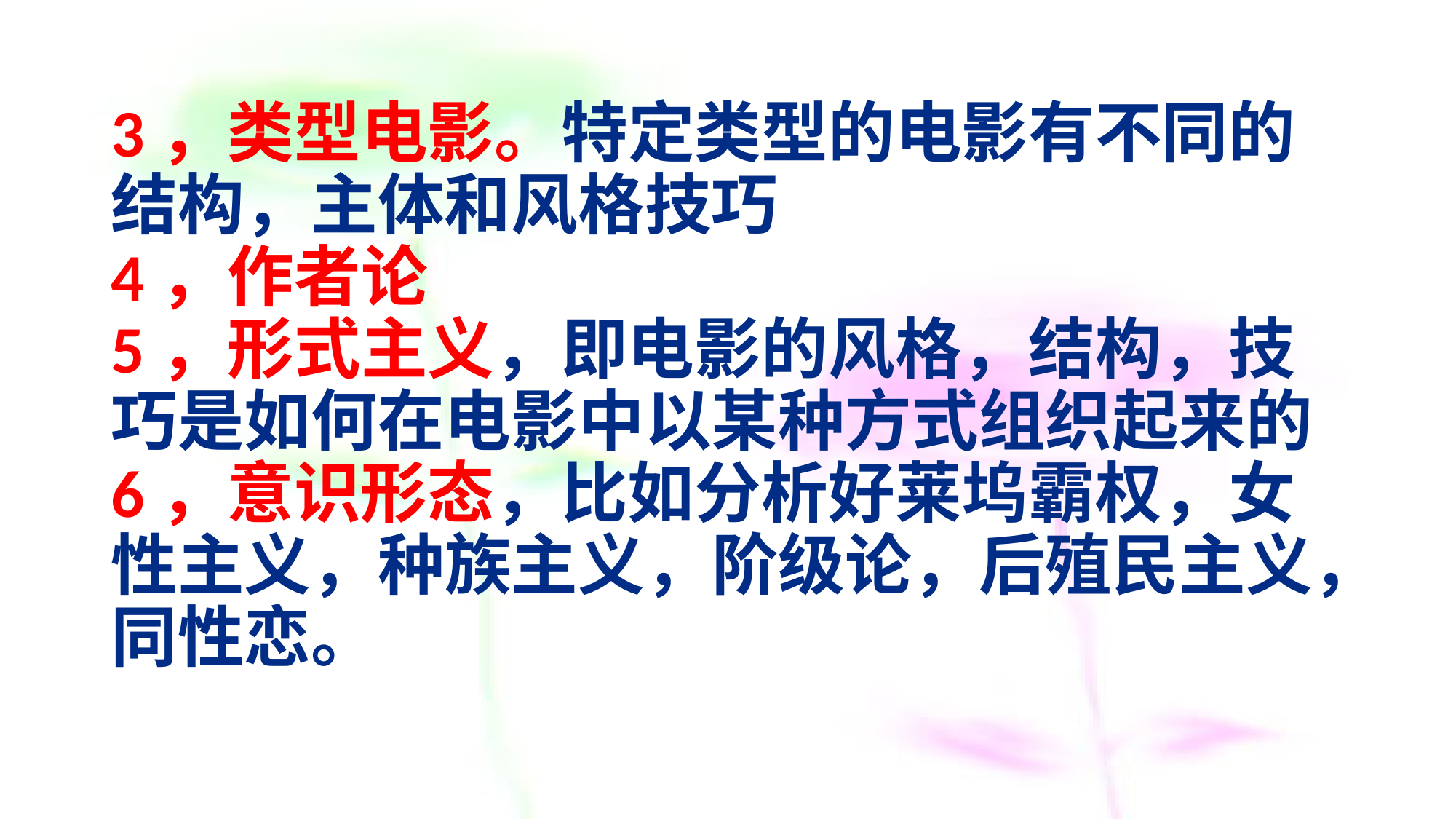

# 3，类型电影。特定类型的电影有不同的结构，主体和风格技巧 4，作者论 5，形式主义，即电影的风格，结构，技巧是如何在电影中以某种方式组织起来的 6，意识形态，比如分析好莱坞霸权，女性主义，种族主义，阶级论，后殖民主义，同性恋。